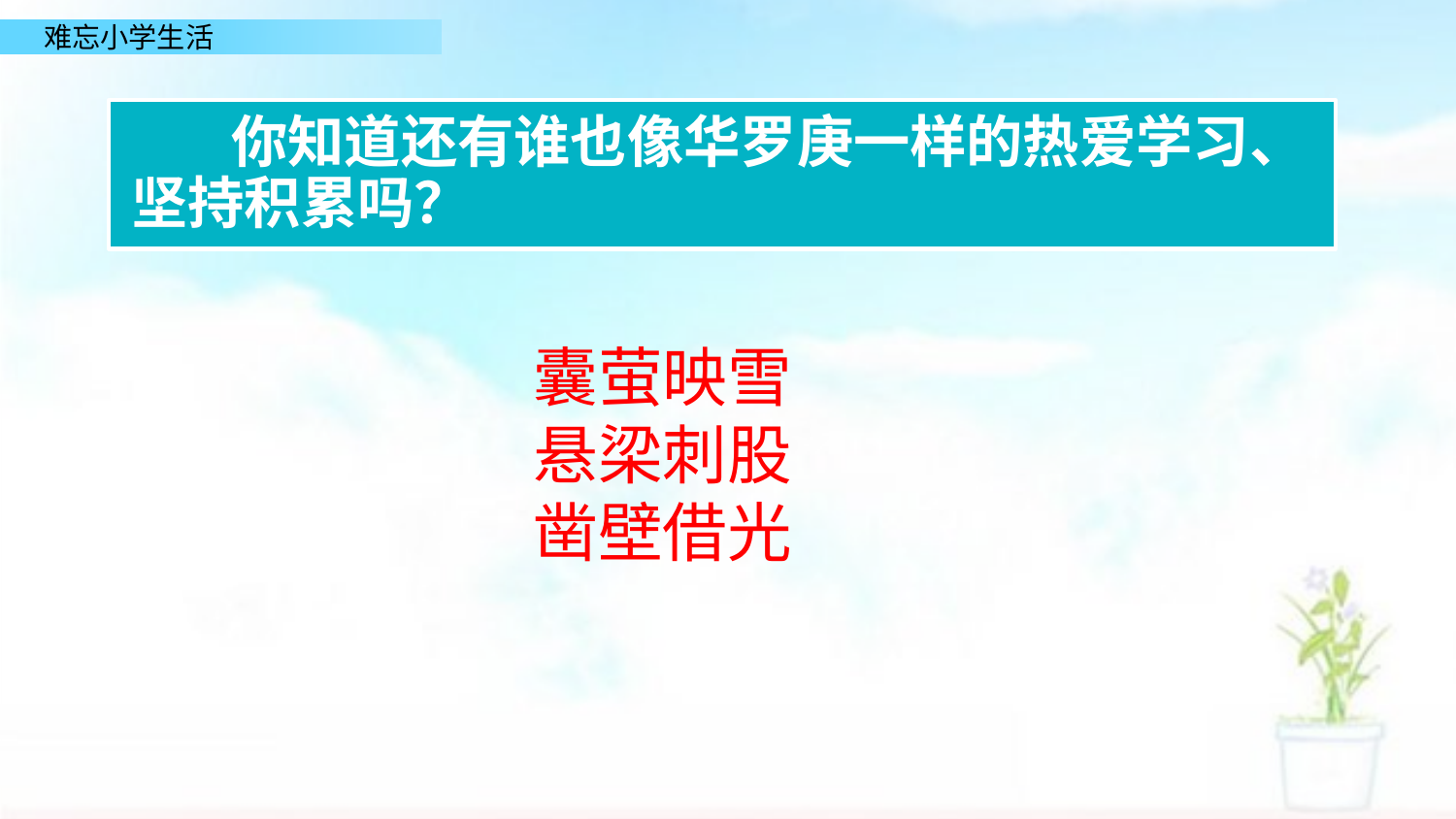

你知道还有谁也像华罗庚一样的热爱学习、坚持积累吗？
囊萤映雪
悬梁刺股
凿壁借光